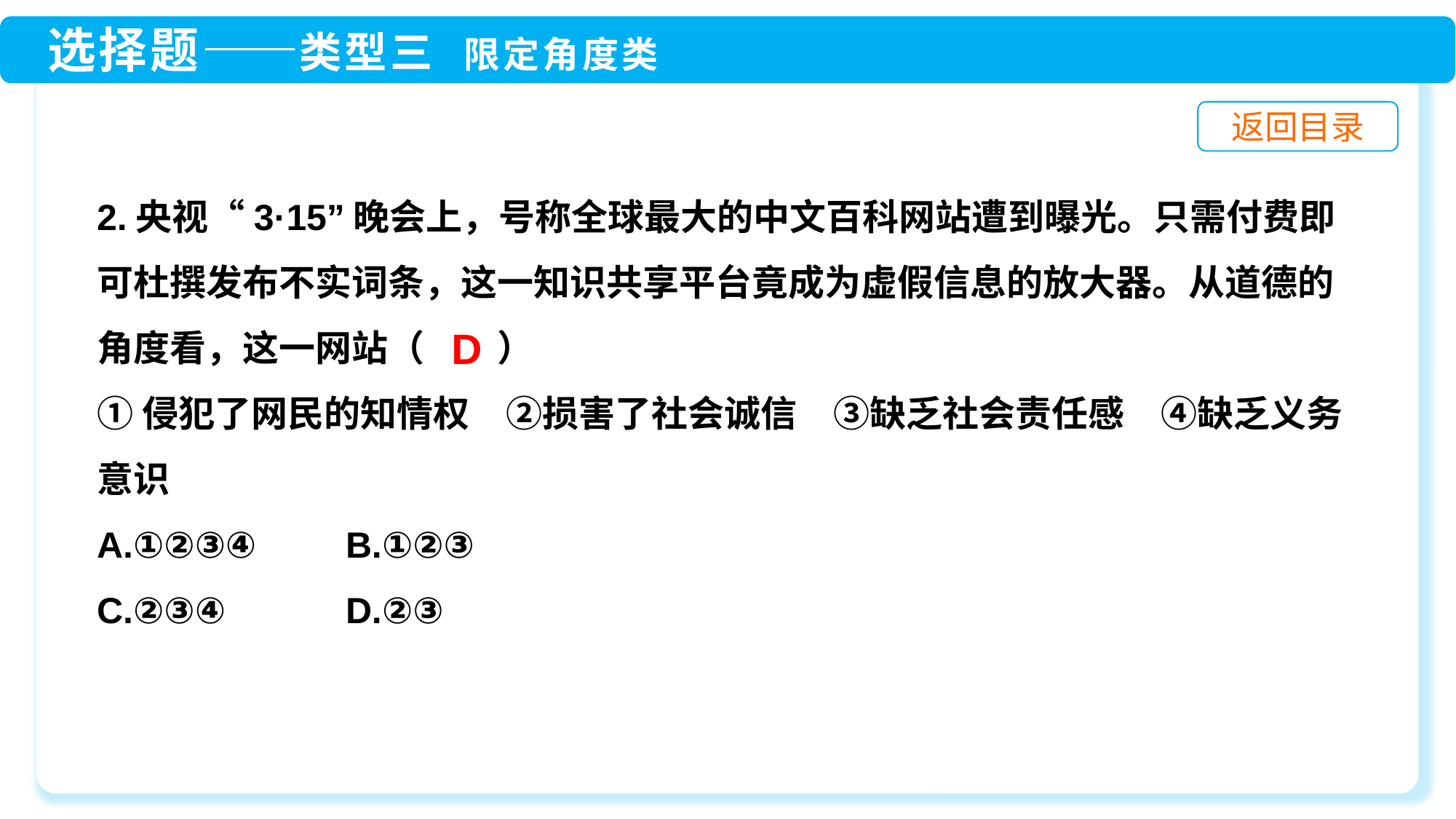

2.央视“3·15”晚会上，号称全球最大的中文百科网站遭到曝光。只需付费即可杜撰发布不实词条，这一知识共享平台竟成为虚假信息的放大器。从道德的角度看，这一网站（　　）
①侵犯了网民的知情权　②损害了社会诚信　③缺乏社会责任感　④缺乏义务意识
A.①②③④	   B.①②③
C.②③④	   D.②③

D